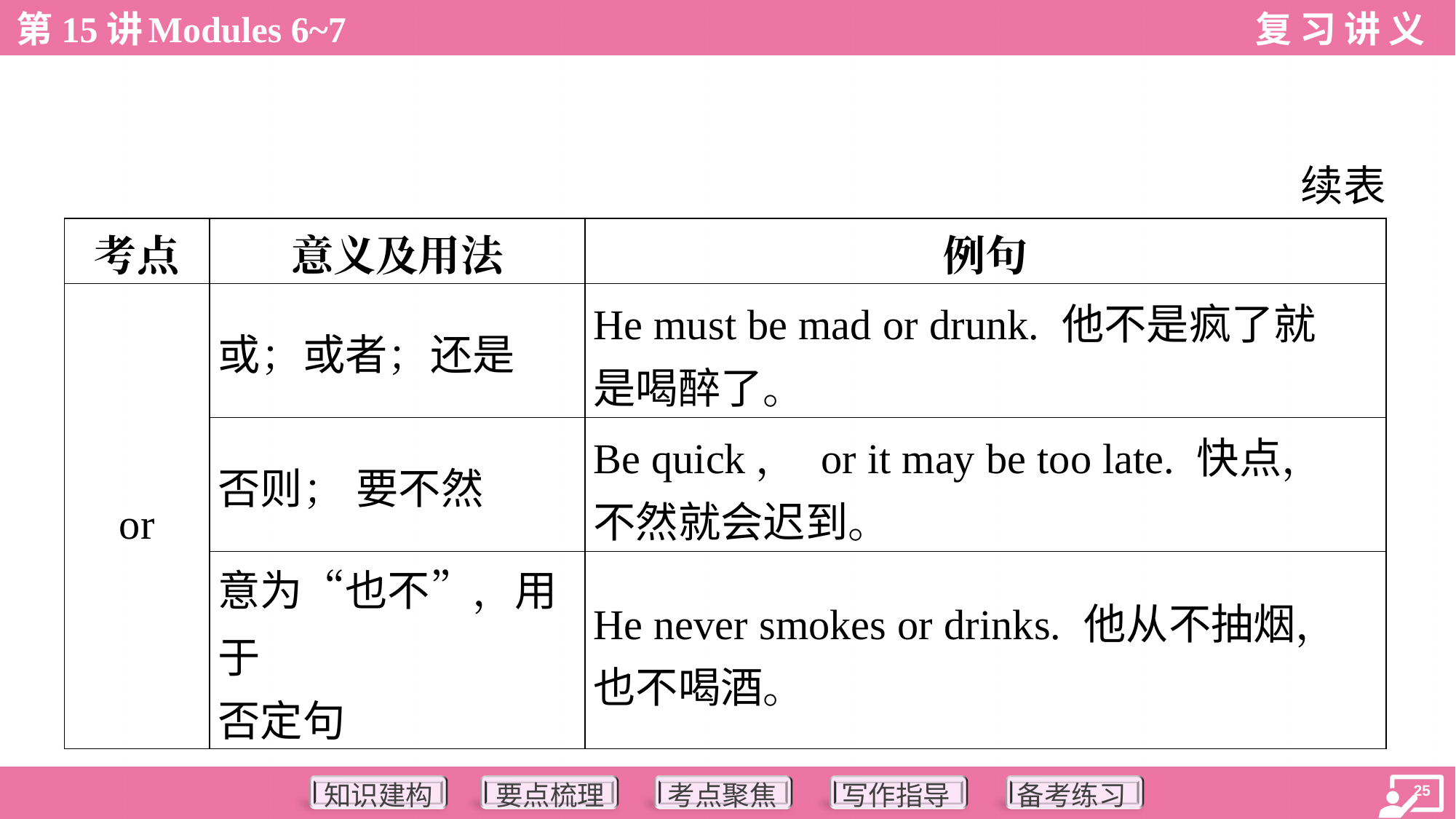

续表
| 考点 | 意义及用法 | 例句 |
| --- | --- | --- |
| or | 或；或者；还是 | He must be mad or drunk. 他不是疯了就 是喝醉了。 |
|  | 否则； 要不然 | Be quick， or it may be too late. 快点， 不然就会迟到。 |
|  | 意为“也不”，用于 否定句 | He never smokes or drinks. 他从不抽烟， 也不喝酒。 |